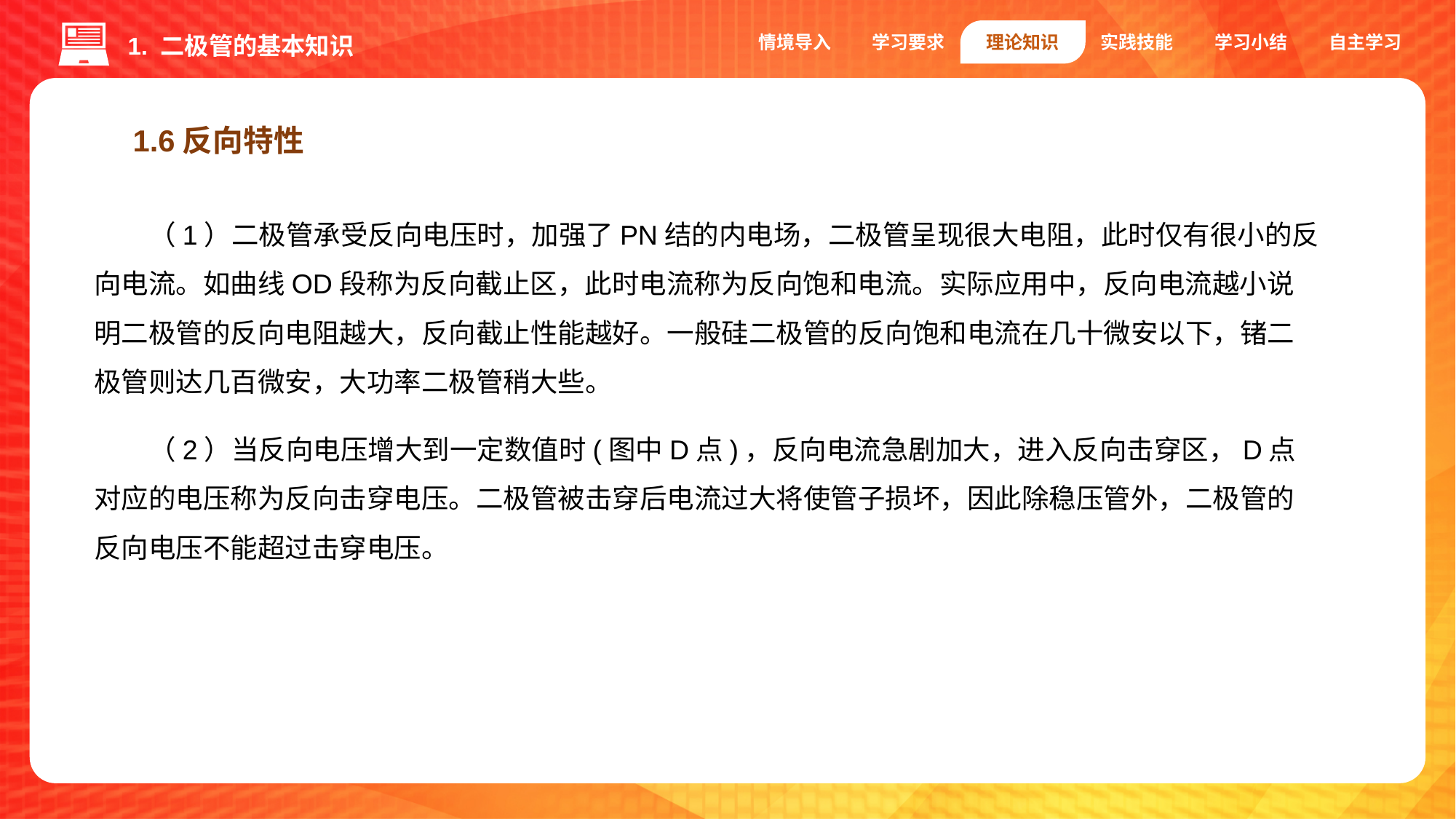

情境导入
学习要求
理论知识
实践技能
学习小结
自主学习

1. 二极管的基本知识
1.6反向特性
（1）二极管承受反向电压时，加强了PN结的内电场，二极管呈现很大电阻，此时仅有很小的反向电流。如曲线OD段称为反向截止区，此时电流称为反向饱和电流。实际应用中，反向电流越小说明二极管的反向电阻越大，反向截止性能越好。一般硅二极管的反向饱和电流在几十微安以下，锗二极管则达几百微安，大功率二极管稍大些。
（2）当反向电压增大到一定数值时(图中D点)，反向电流急剧加大，进入反向击穿区，D点对应的电压称为反向击穿电压。二极管被击穿后电流过大将使管子损坏，因此除稳压管外，二极管的反向电压不能超过击穿电压。